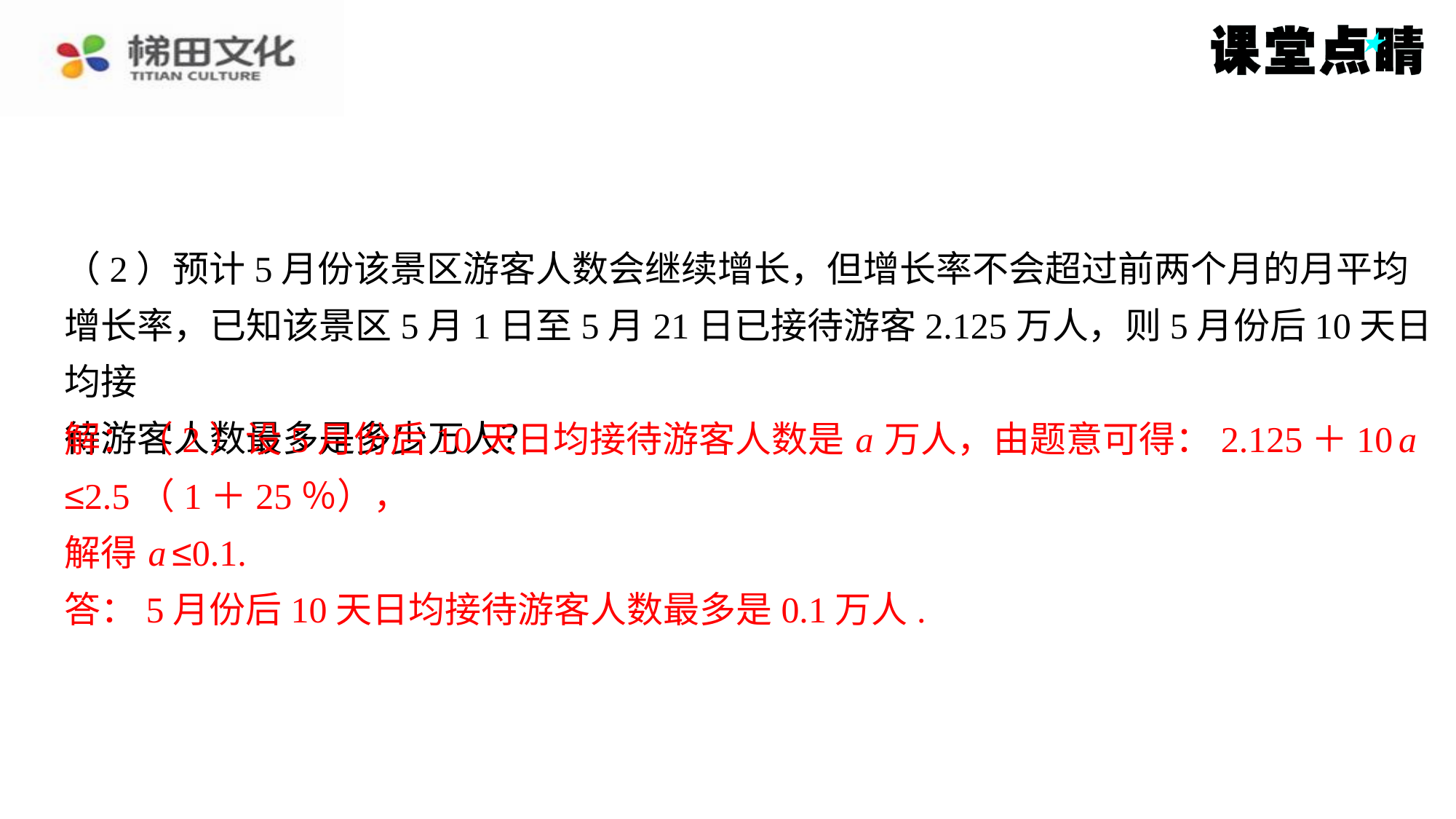

（2）预计5月份该景区游客人数会继续增长，但增长率不会超过前两个月的月平均
增长率，已知该景区5月1日至5月21日已接待游客2.125万人，则5月份后10天日均接
待游客人数最多是多少万人？
解：（2）设5月份后10天日均接待游客人数是 a 万人，由题意可得：2.125＋10 a
≤2.5（1＋25％），
解得 a ≤0.1.
答：5月份后10天日均接待游客人数最多是0.1万人.
解：（2）设5月份后10天日均接待游客人数是 a 万人，由题意可得：2.125＋10 a
≤2.5（1＋25％），
解得 a ≤0.1.
答：5月份后10天日均接待游客人数最多是0.1万人.